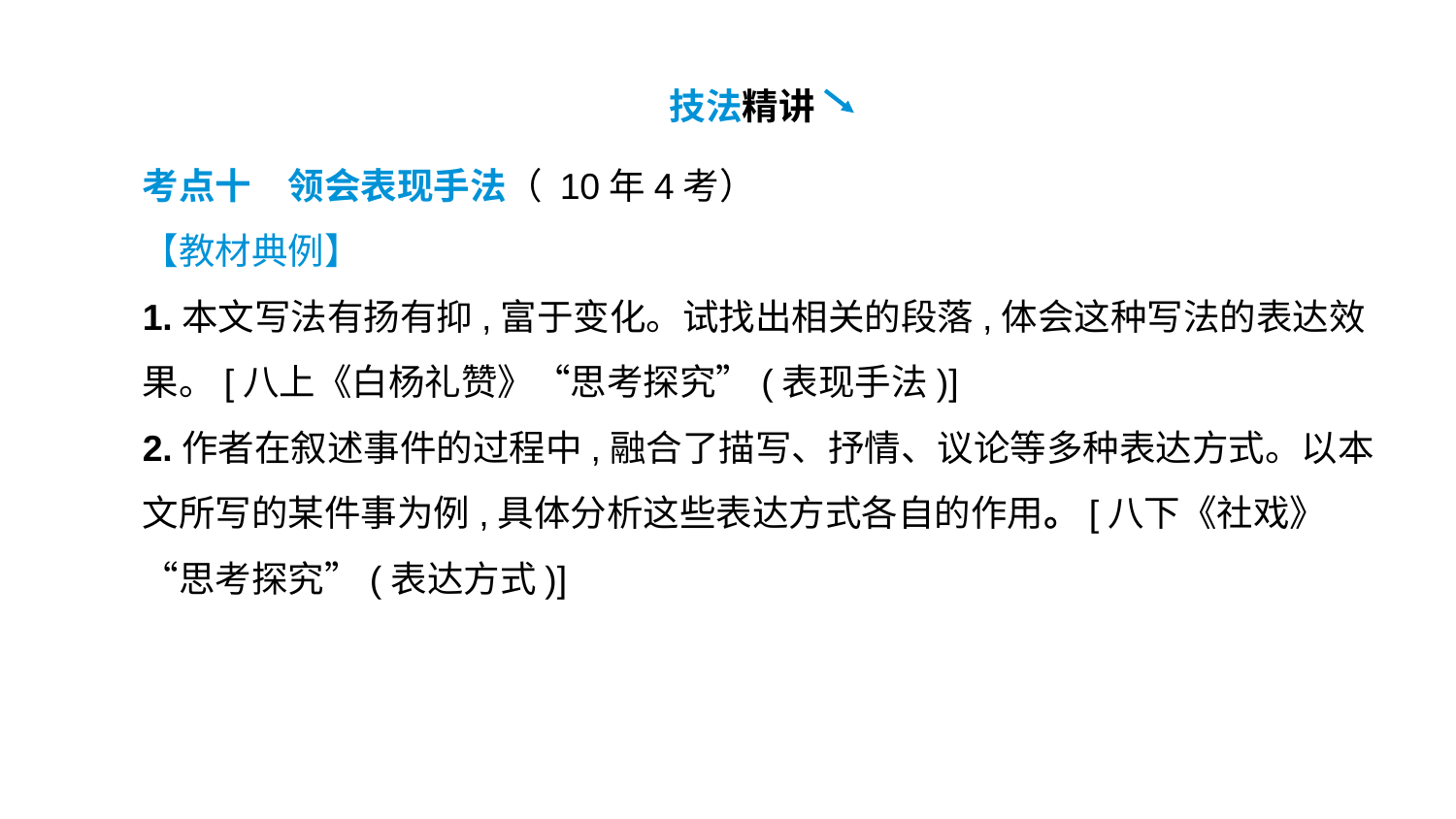

技法精讲
考点十　领会表现手法（ 10年4考）
【教材典例】
1.本文写法有扬有抑,富于变化。试找出相关的段落,体会这种写法的表达效果。[八上《白杨礼赞》“思考探究”(表现手法)]
2.作者在叙述事件的过程中,融合了描写、抒情、议论等多种表达方式。以本文所写的某件事为例,具体分析这些表达方式各自的作用。[八下《社戏》“思考探究”(表达方式)]